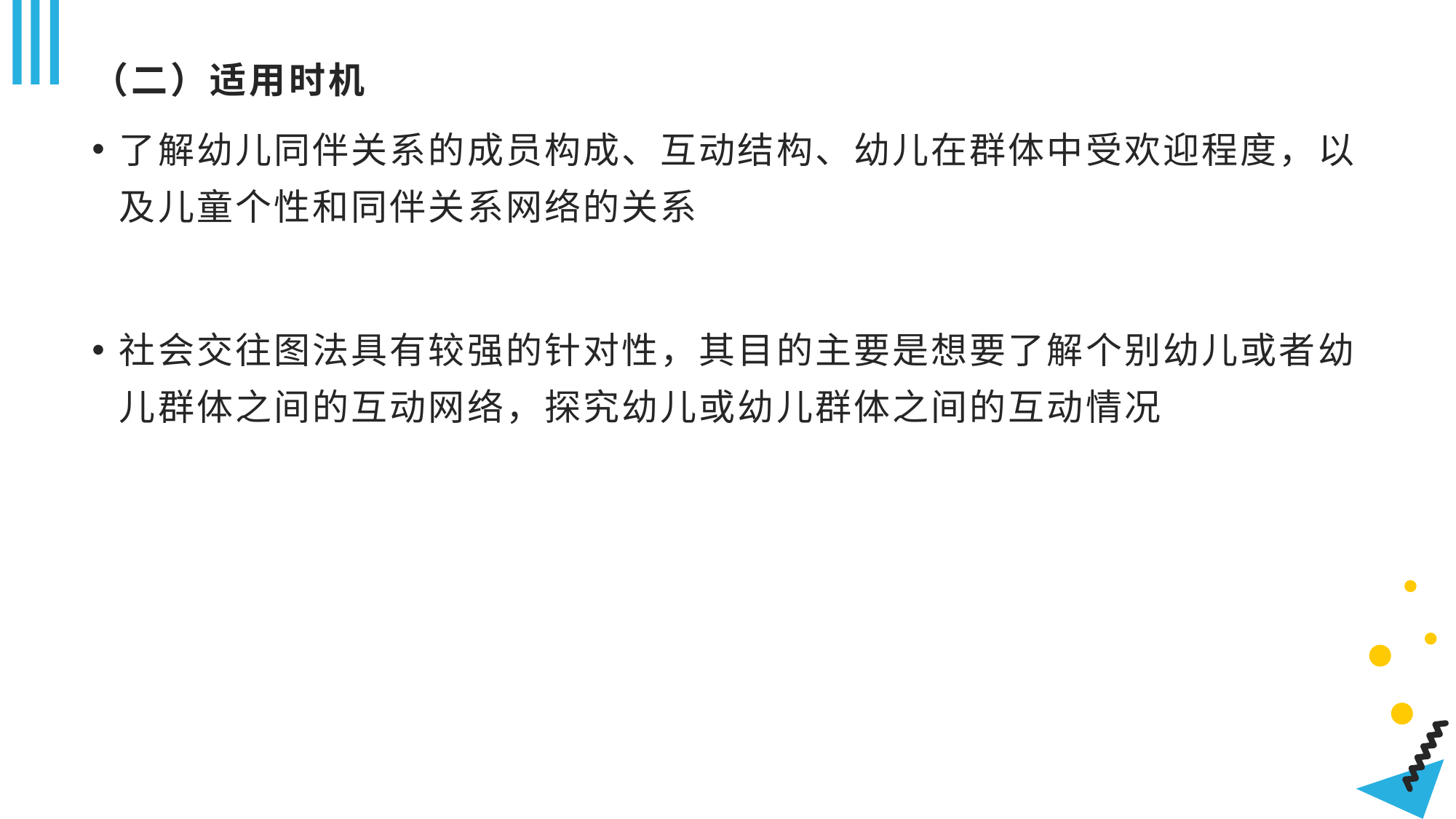

# （二）适用时机
了解幼儿同伴关系的成员构成、互动结构、幼儿在群体中受欢迎程度，以及儿童个性和同伴关系网络的关系

社会交往图法具有较强的针对性，其目的主要是想要了解个别幼儿或者幼儿群体之间的互动网络，探究幼儿或幼儿群体之间的互动情况